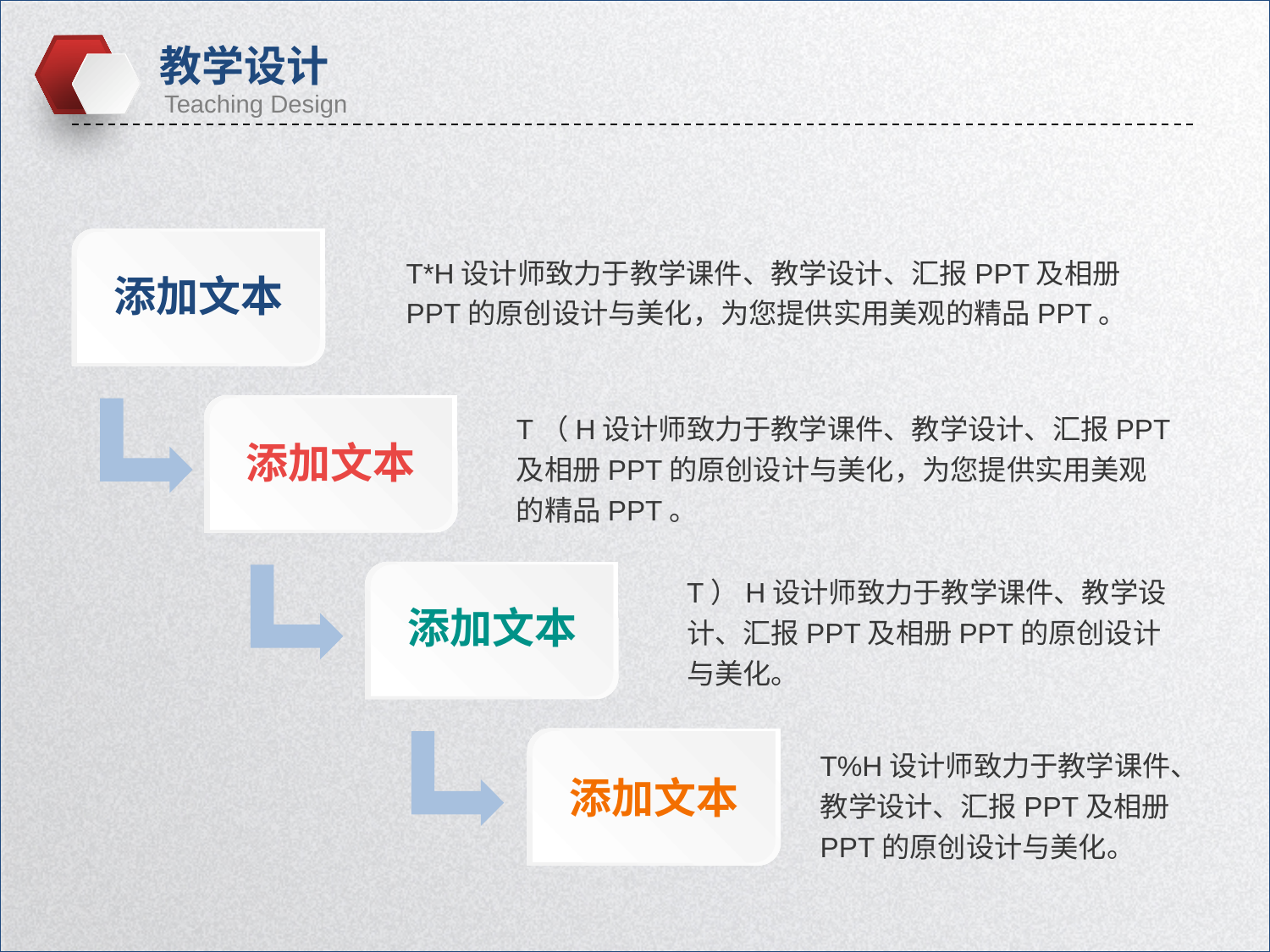

添加文本
T*H设计师致力于教学课件、教学设计、汇报PPT及相册PPT的原创设计与美化，为您提供实用美观的精品PPT。

添加文本
T（H设计师致力于教学课件、教学设计、汇报PPT及相册PPT的原创设计与美化，为您提供实用美观的精品PPT。

添加文本
T）H设计师致力于教学课件、教学设计、汇报PPT及相册PPT的原创设计与美化。

添加文本

T%H设计师致力于教学课件、教学设计、汇报PPT及相册PPT的原创设计与美化。